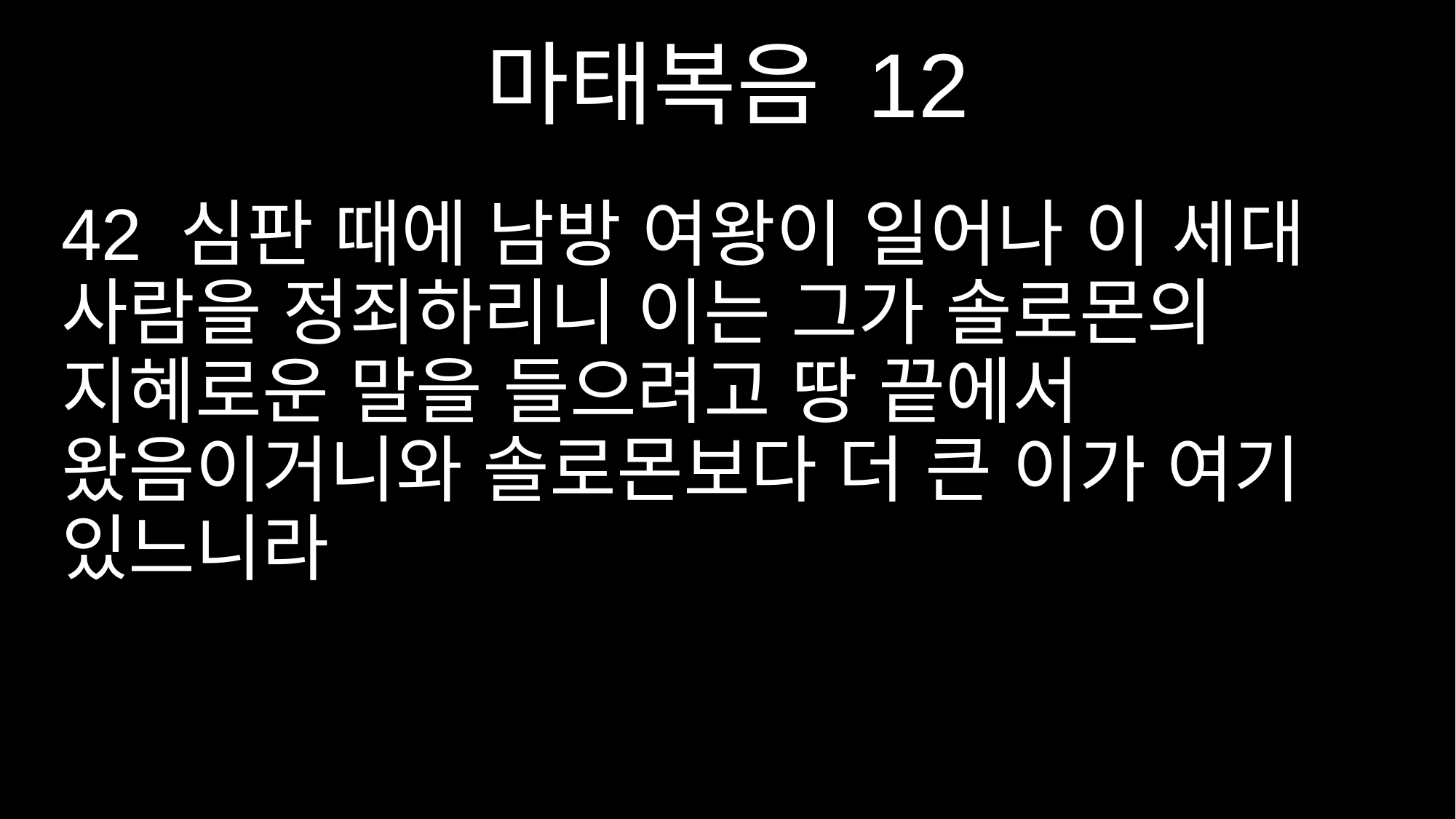

마태복음 12
42 심판 때에 남방 여왕이 일어나 이 세대 사람을 정죄하리니 이는 그가 솔로몬의 지혜로운 말을 들으려고 땅 끝에서 왔음이거니와 솔로몬보다 더 큰 이가 여기 있느니라